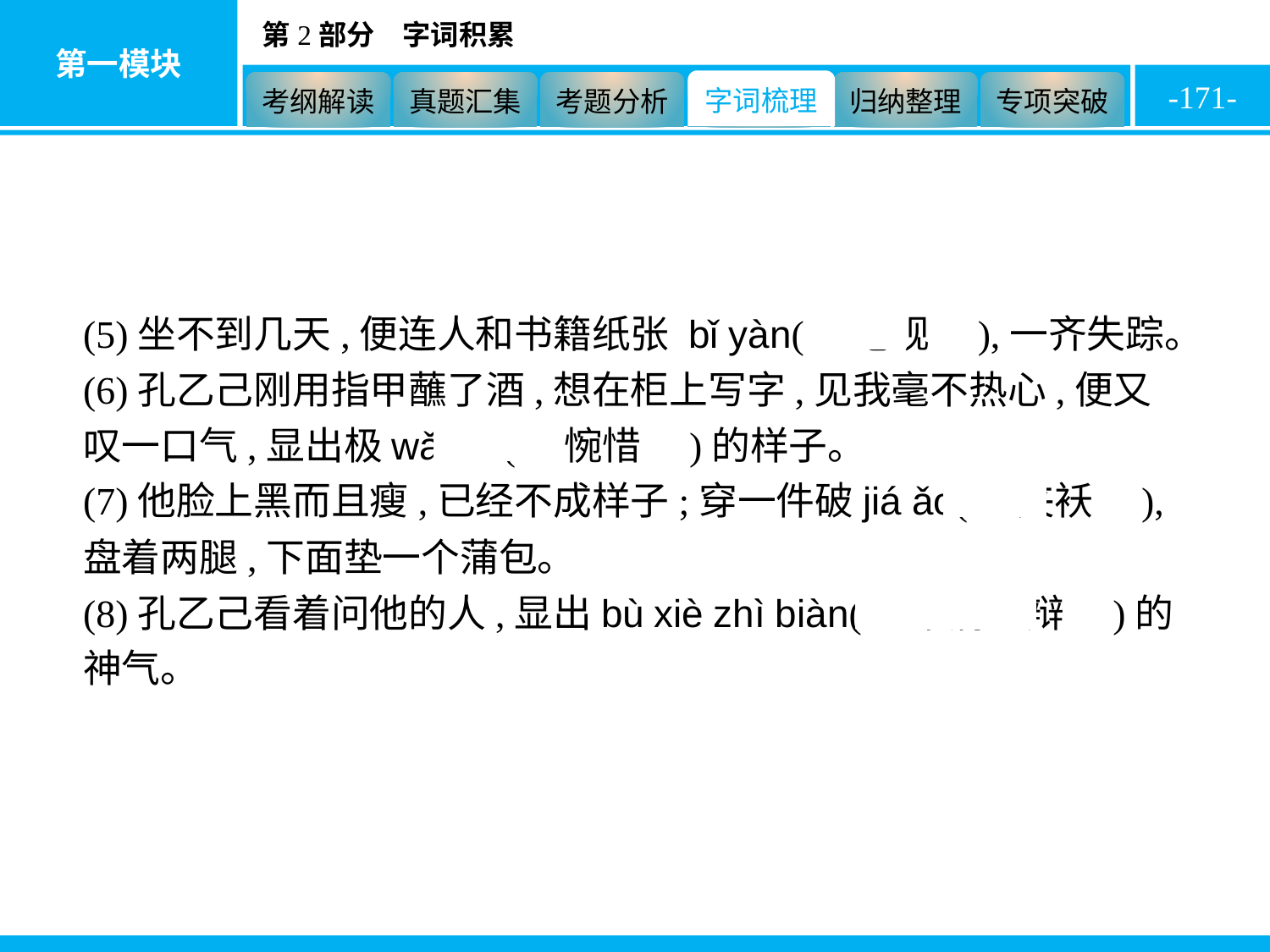

-171-
(5)坐不到几天,便连人和书籍纸张 bǐ yàn(　笔砚　),一齐失踪。
(6)孔乙己刚用指甲蘸了酒,想在柜上写字,见我毫不热心,便又叹一口气,显出极wǎn xī(　惋惜　)的样子。
(7)他脸上黑而且瘦,已经不成样子;穿一件破jiá ǎo(　夹袄　),盘着两腿,下面垫一个蒲包。
(8)孔乙己看着问他的人,显出bù xiè zhì biàn(　不屑置辩　)的神气。